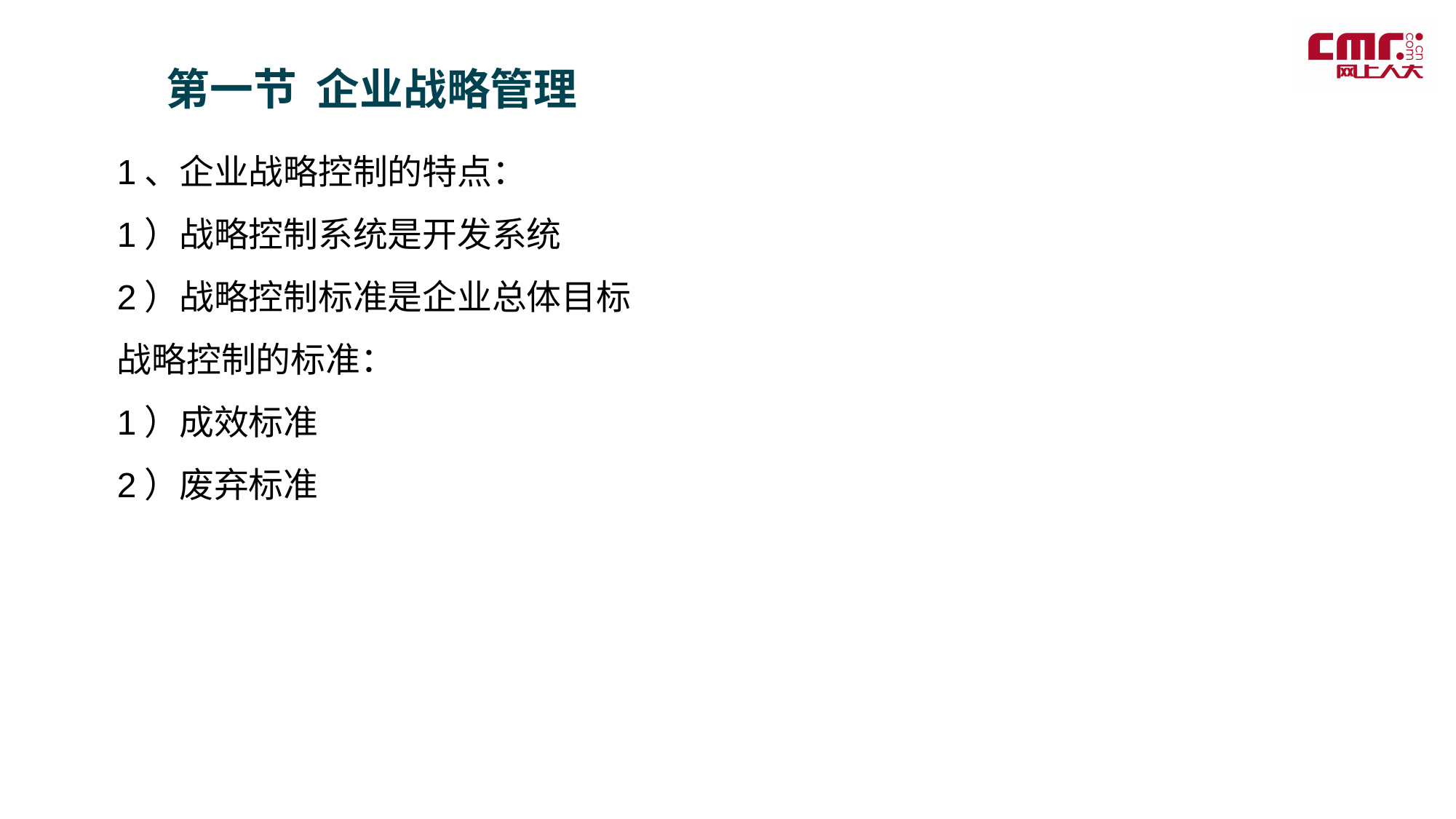

第一节  企业战略管理
1、企业战略控制的特点：
1）战略控制系统是开发系统
2）战略控制标准是企业总体目标
战略控制的标准：
1）成效标准
2）废弃标准